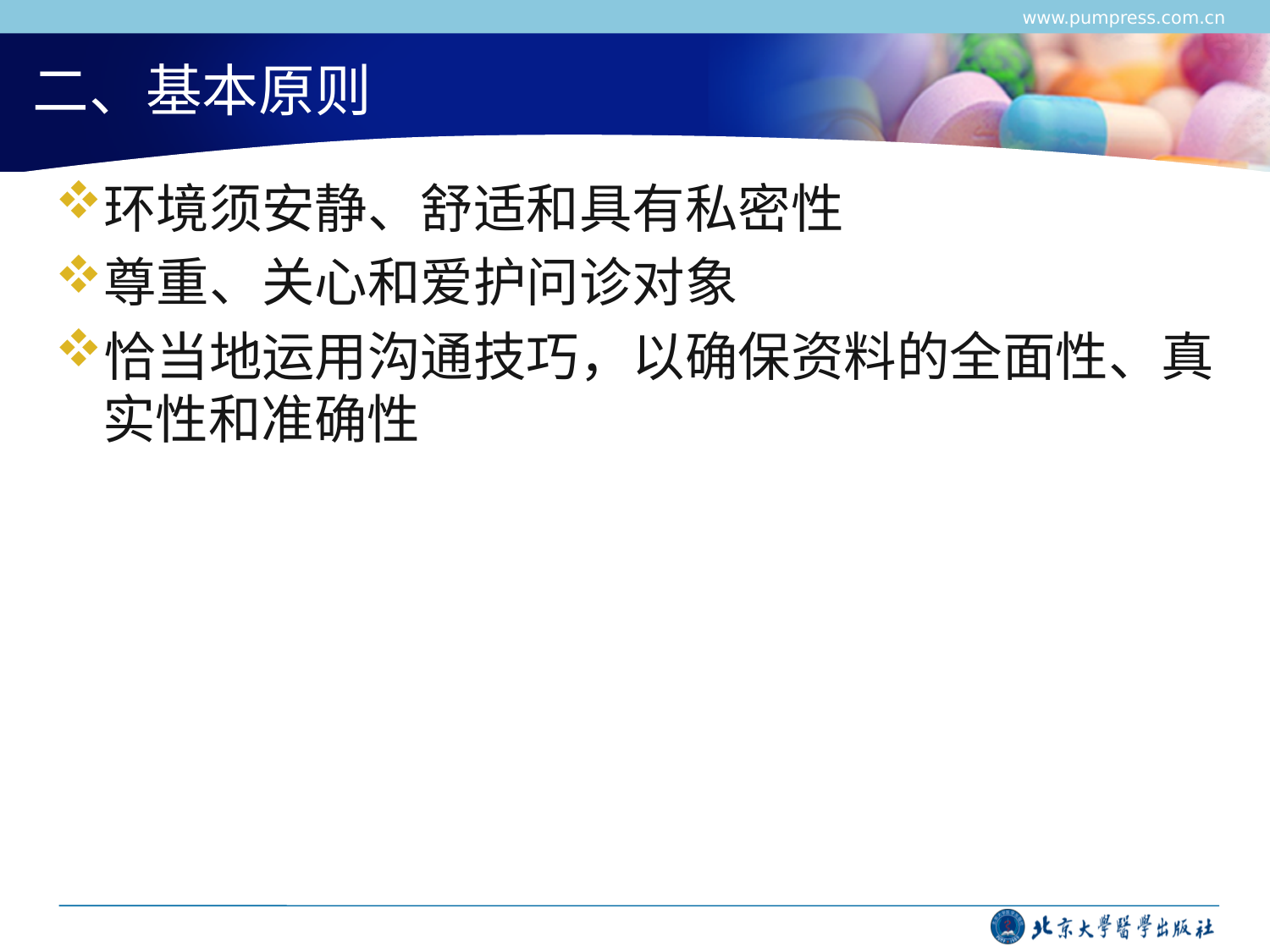

www.pumpress.com.cn
# 二、基本原则
环境须安静、舒适和具有私密性
尊重、关心和爱护问诊对象
恰当地运用沟通技巧，以确保资料的全面性、真实性和准确性